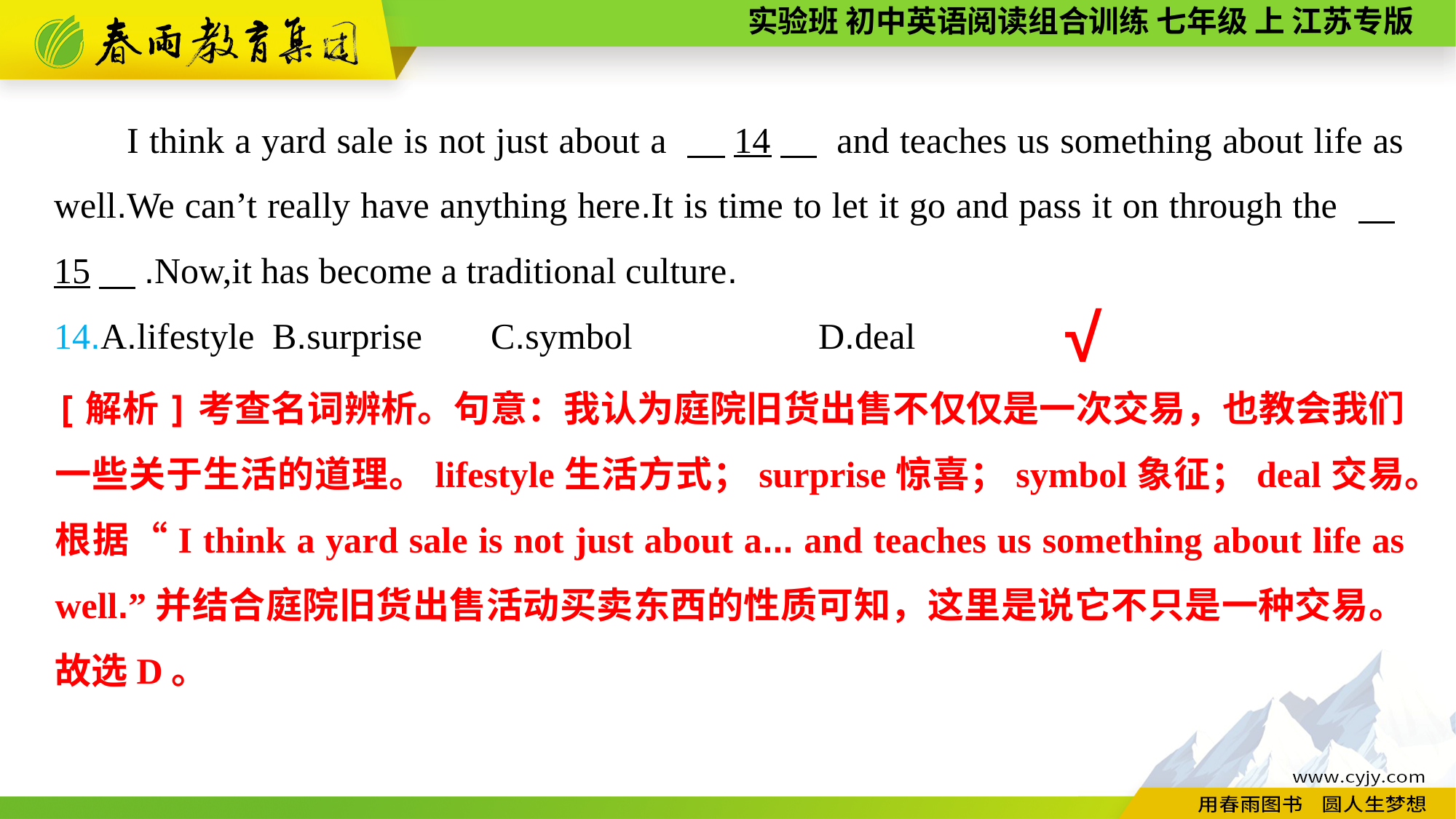

I think a yard sale is not just about a 　14　 and teaches us something about life as well.We can’t really have anything here.It is time to let it go and pass it on through the 　15　.Now,it has become a traditional culture.
14.A.lifestyle	B.surprise	C.symbol		D.deal
√
[解析]考查名词辨析。句意：我认为庭院旧货出售不仅仅是一次交易，也教会我们一些关于生活的道理。lifestyle生活方式；surprise惊喜；symbol象征；deal交易。根据“I think a yard sale is not just about a... and teaches us something about life as well.”并结合庭院旧货出售活动买卖东西的性质可知，这里是说它不只是一种交易。故选D。